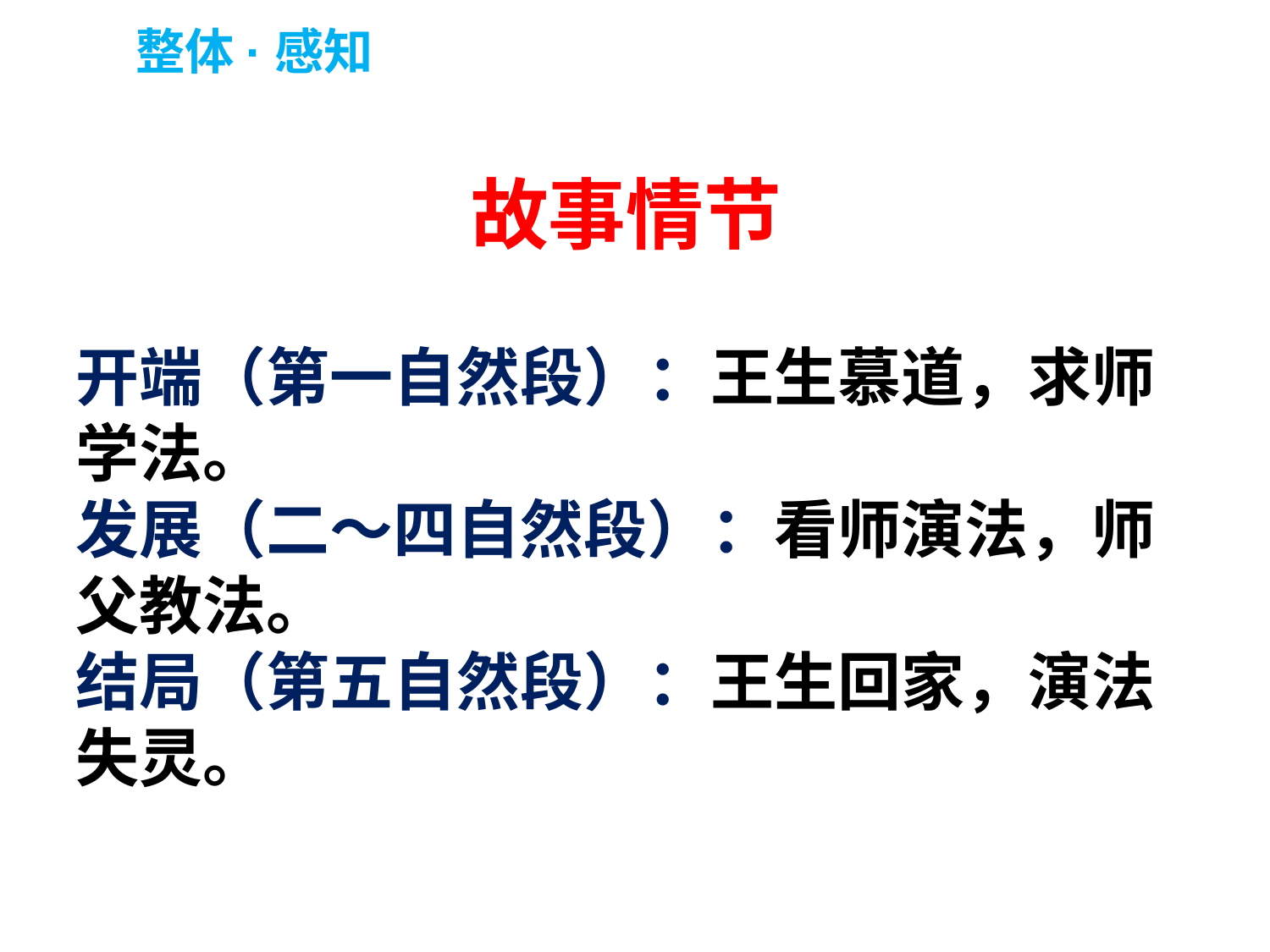

整体·感知
故事情节
开端（第一自然段）：王生慕道，求师学法。
发展（二～四自然段）：看师演法，师父教法。
结局（第五自然段）：王生回家，演法失灵。